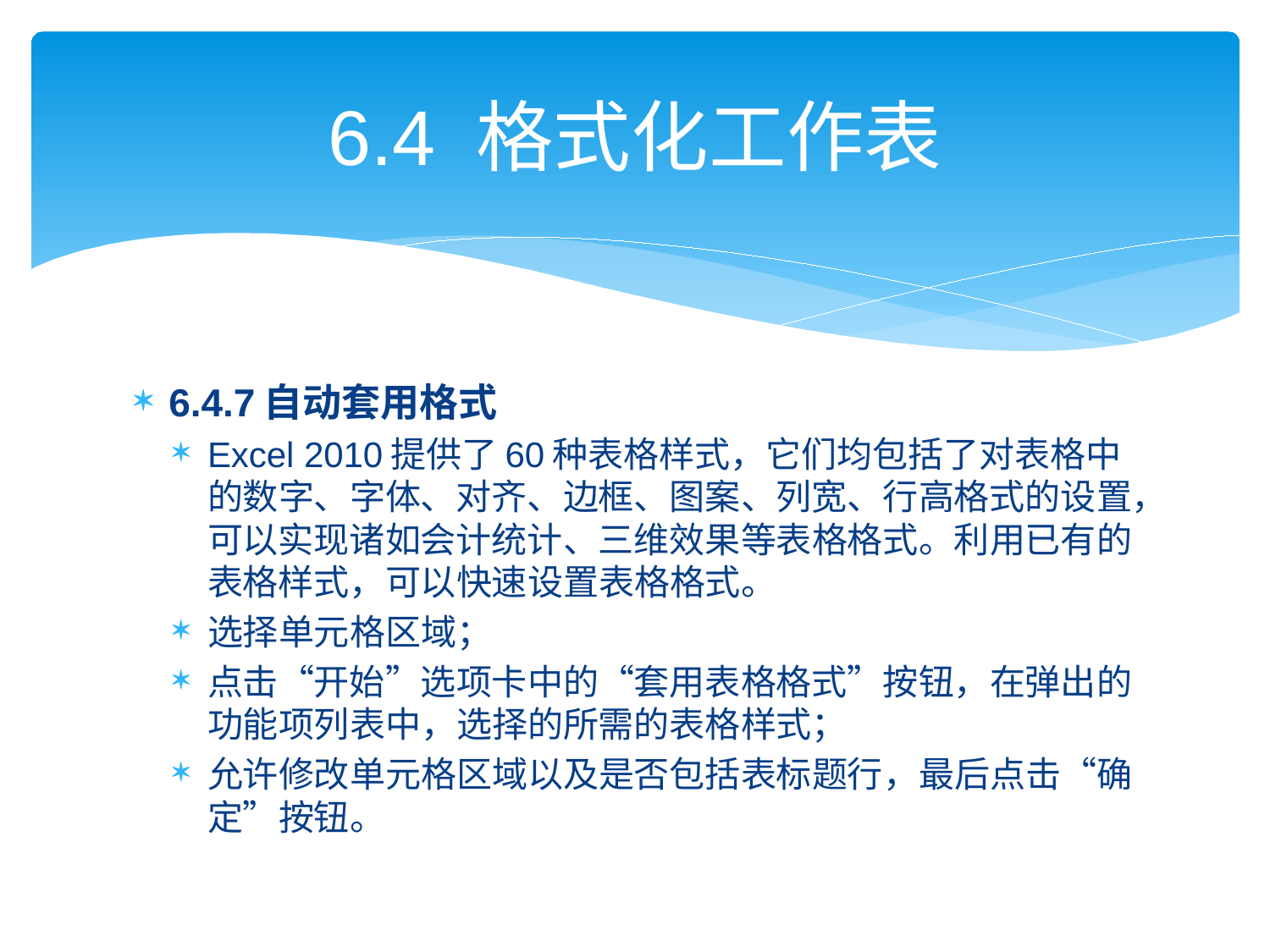

# 6.4 格式化工作表
6.4.7自动套用格式
Excel 2010提供了60种表格样式，它们均包括了对表格中的数字、字体、对齐、边框、图案、列宽、行高格式的设置，可以实现诸如会计统计、三维效果等表格格式。利用已有的表格样式，可以快速设置表格格式。
选择单元格区域；
点击“开始”选项卡中的“套用表格格式”按钮，在弹出的功能项列表中，选择的所需的表格样式；
允许修改单元格区域以及是否包括表标题行，最后点击“确定”按钮。